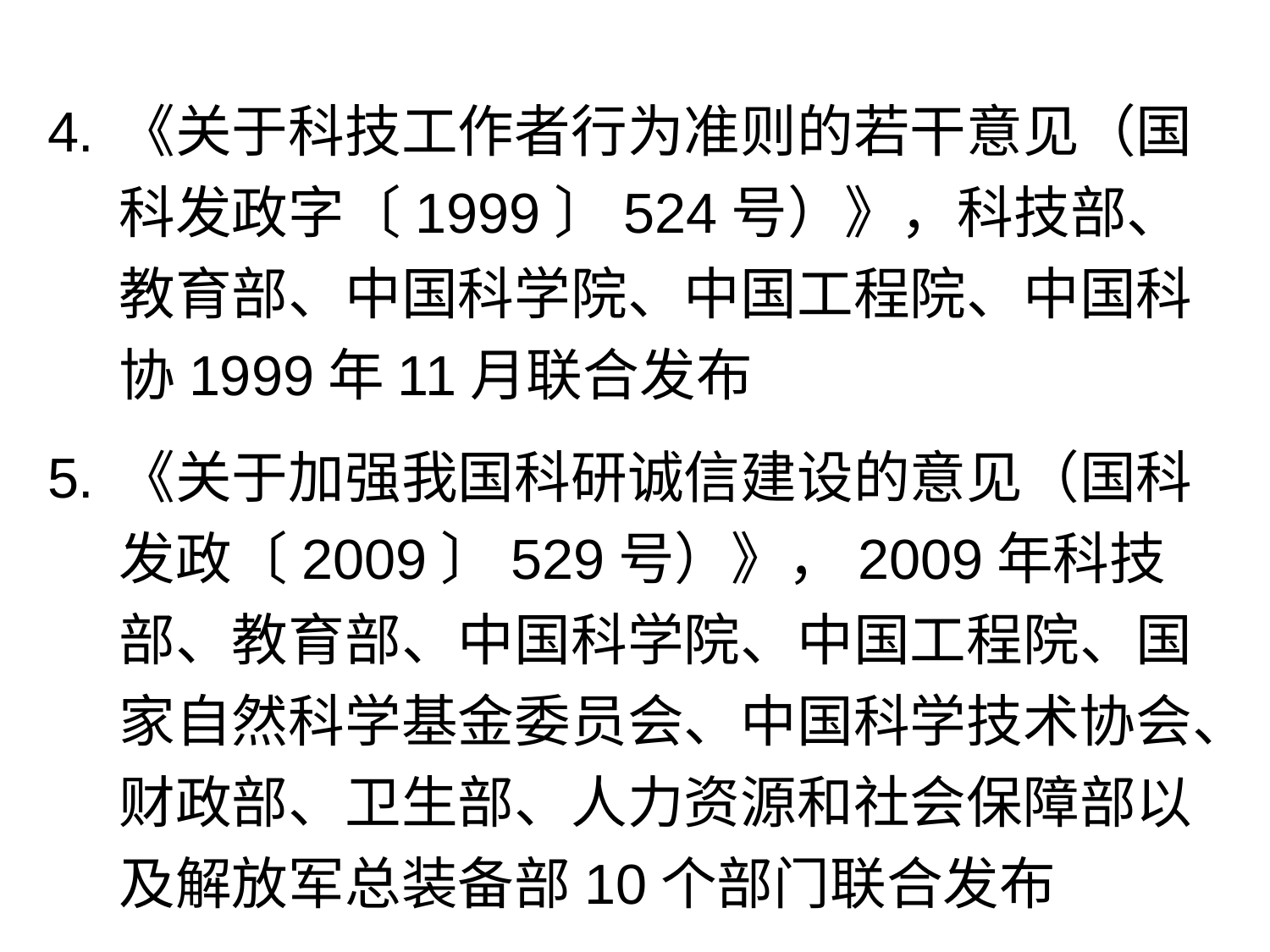

《关于科技工作者行为准则的若干意见（国科发政字〔1999〕524号）》，科技部、教育部、中国科学院、中国工程院、中国科协1999年11月联合发布
《关于加强我国科研诚信建设的意见（国科发政〔2009〕529号）》，2009年科技部、教育部、中国科学院、中国工程院、国家自然科学基金委员会、中国科学技术协会、财政部、卫生部、人力资源和社会保障部以及解放军总装备部10个部门联合发布